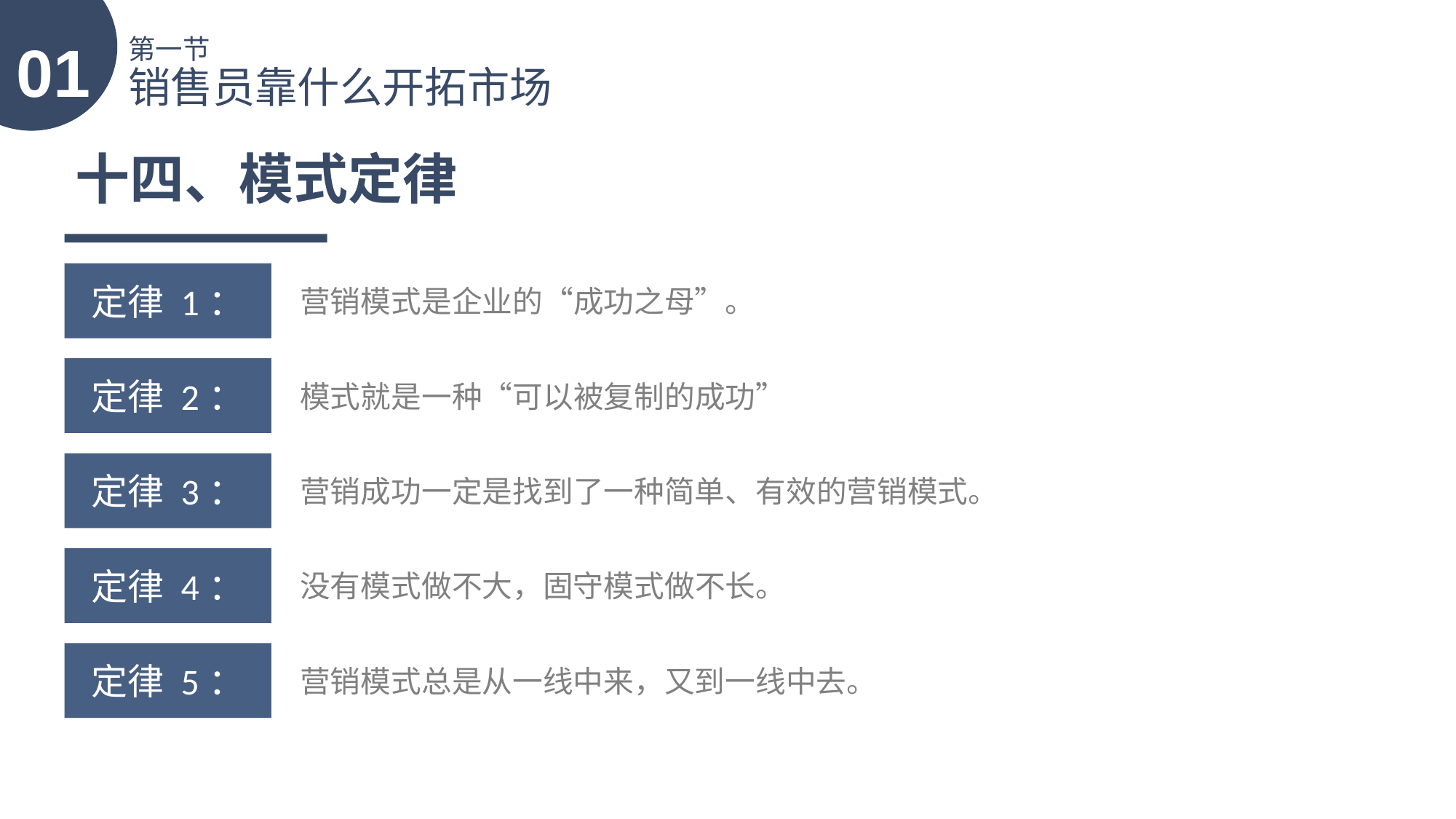

01
第一节
销售员靠什么开拓市场
十四、模式定律

定律 1：
营销模式是企业的“成功之母”。
定律 2：
模式就是一种“可以被复制的成功”
定律 3：
营销成功一定是找到了一种简单、有效的营销模式。
定律 4：
没有模式做不大，固守模式做不长。
定律 5：
营销模式总是从一线中来，又到一线中去。